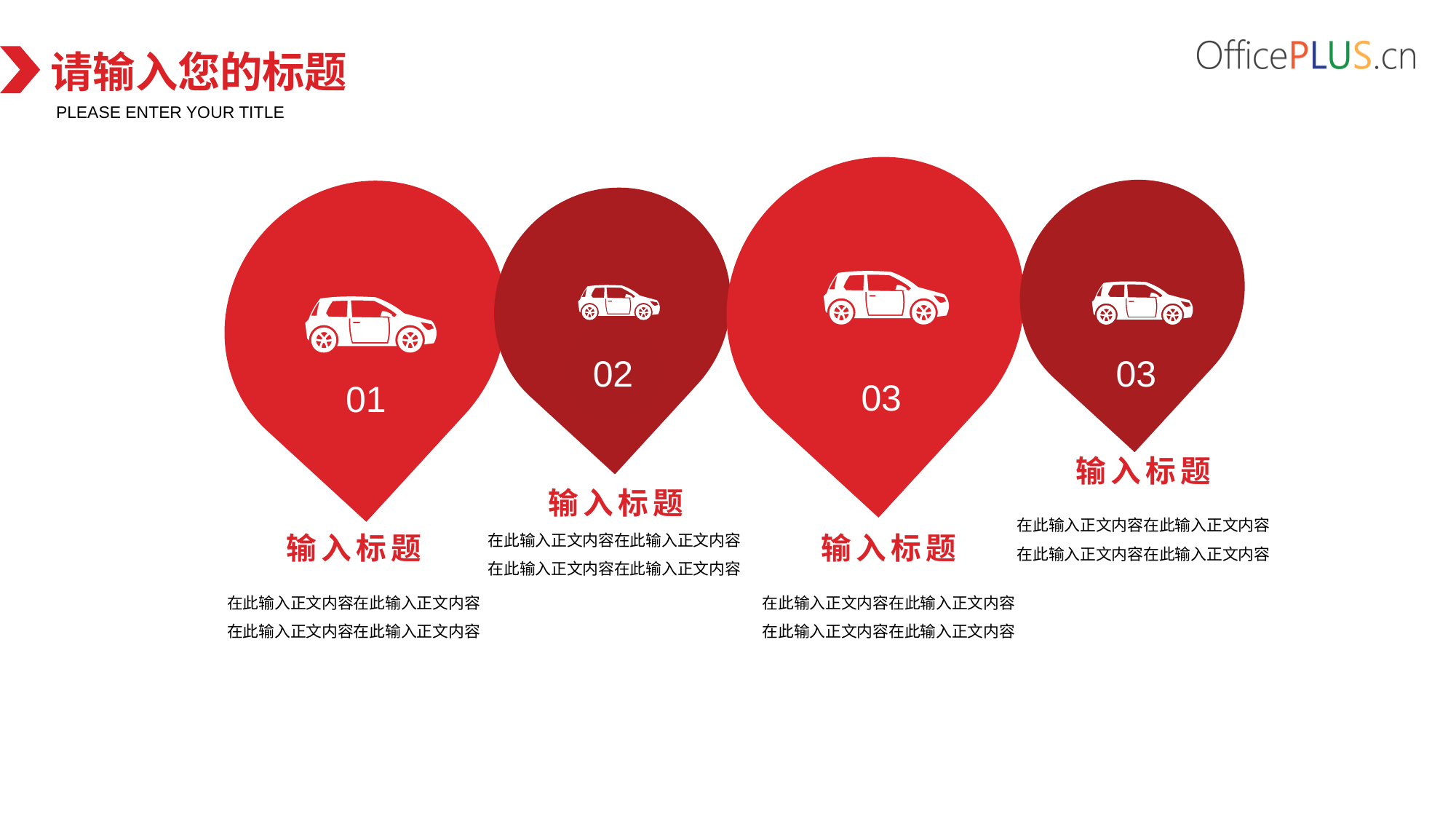

请输入您的标题
Please enter your title

02
03
03
01
输入标题
输入标题
在此输入正文内容在此输入正文内容
在此输入正文内容在此输入正文内容
在此输入正文内容在此输入正文内容
在此输入正文内容在此输入正文内容
输入标题
输入标题
在此输入正文内容在此输入正文内容
在此输入正文内容在此输入正文内容
在此输入正文内容在此输入正文内容
在此输入正文内容在此输入正文内容